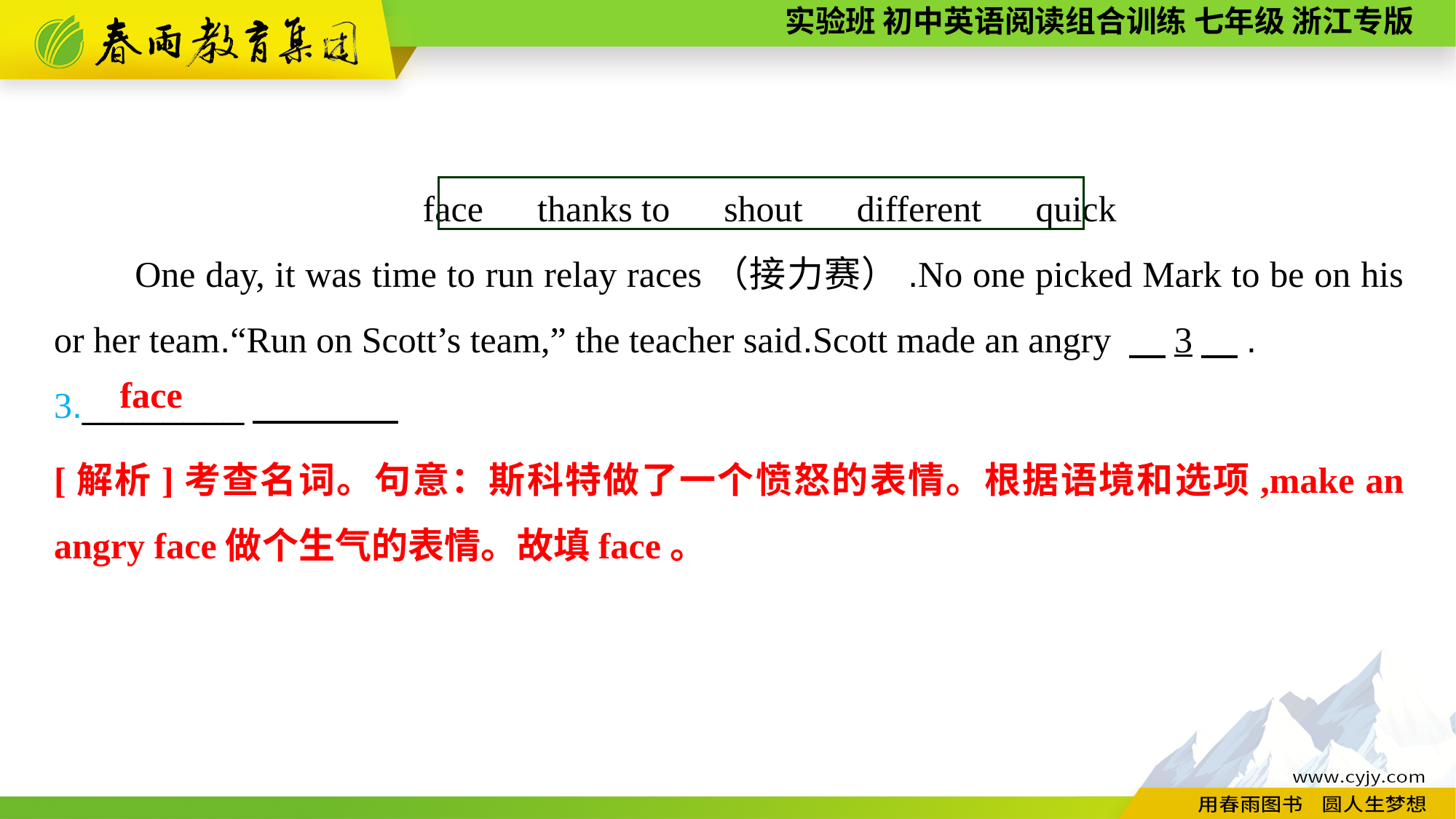

face　thanks to　shout　different　quick
        One day, it was time to run relay races（接力赛）.No one picked Mark to be on his or her team.“Run on Scott’s team,” the teacher said.Scott made an angry 　3　.
3.________

face
[解析]考查名词。句意：斯科特做了一个愤怒的表情。根据语境和选项,make an angry face做个生气的表情。故填face。